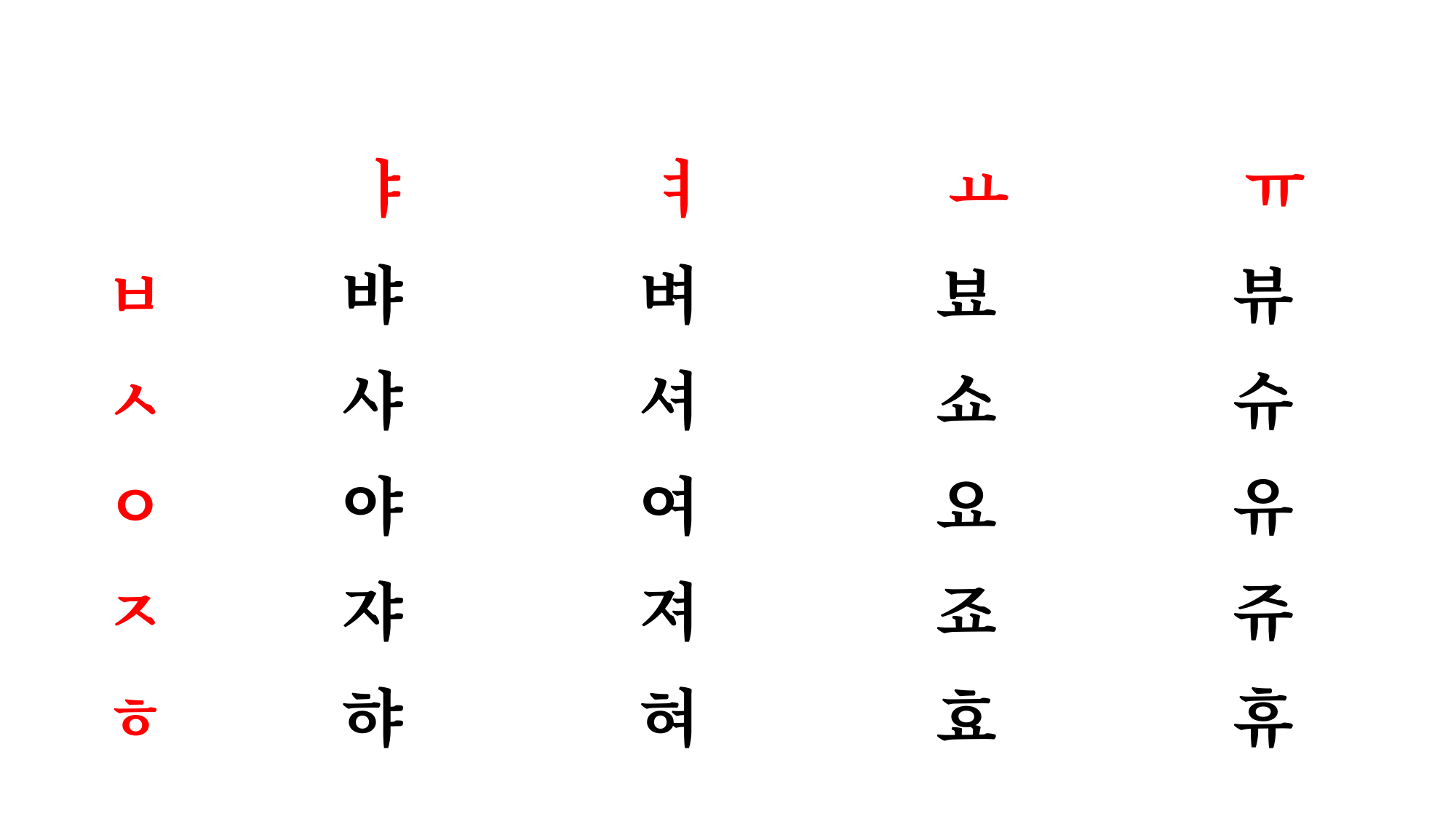

ㅑ            ㅕ            ㅛ            ㅠ
ㅂ         뱌            벼            뵤            뷰
ㅅ         샤            셔            쇼            슈
ㅇ         야            여            요            유
ㅈ         쟈            져            죠            쥬
ㅎ         햐            혀            효            휴